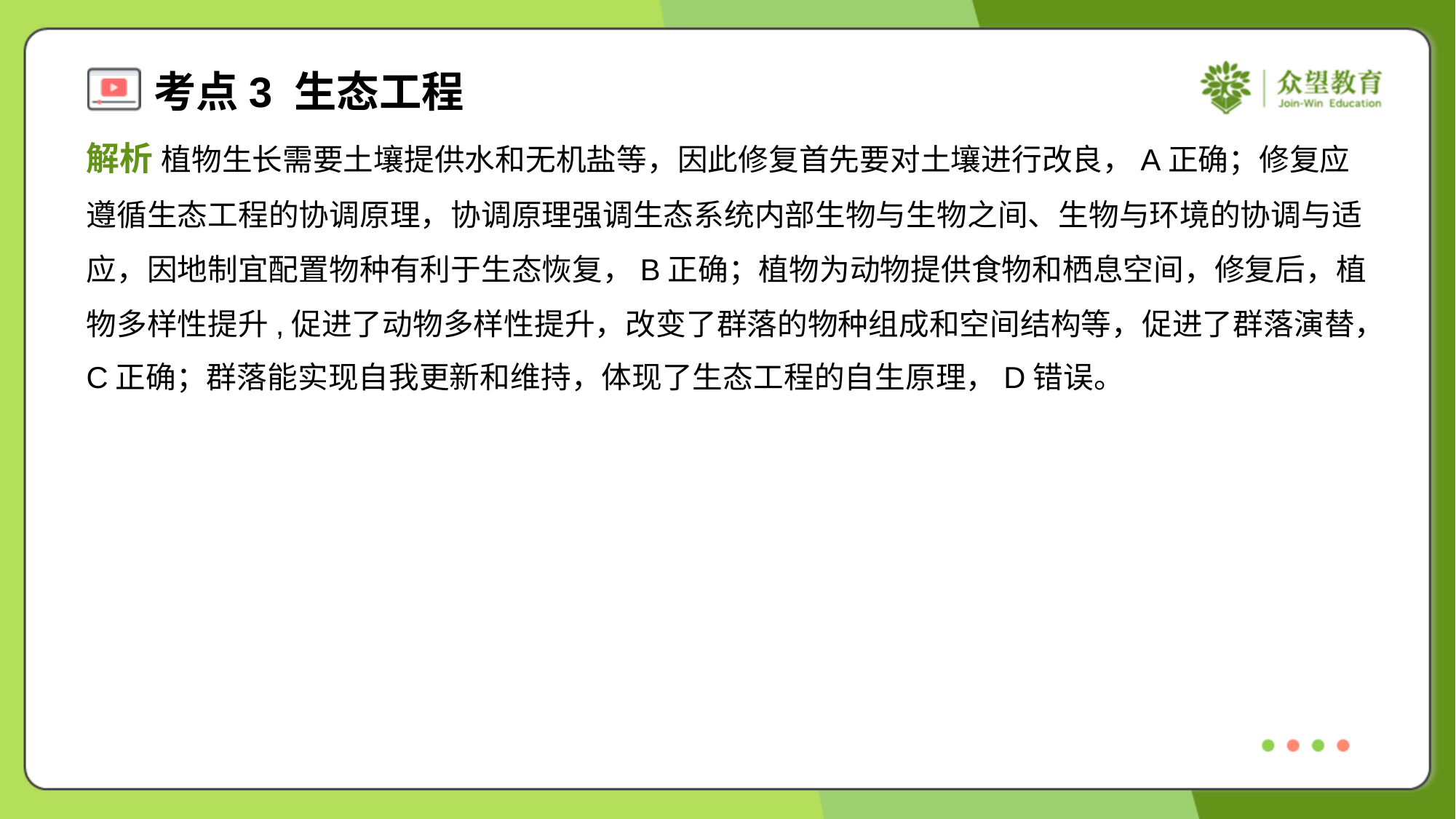

解析 植物生长需要土壤提供水和无机盐等，因此修复首先要对土壤进行改良，A正确；修复应
遵循生态工程的协调原理，协调原理强调生态系统内部生物与生物之间、生物与环境的协调与适
应，因地制宜配置物种有利于生态恢复，B正确；植物为动物提供食物和栖息空间，修复后，植
物多样性提升,促进了动物多样性提升，改变了群落的物种组成和空间结构等，促进了群落演替，
C正确；群落能实现自我更新和维持，体现了生态工程的自生原理，D错误。